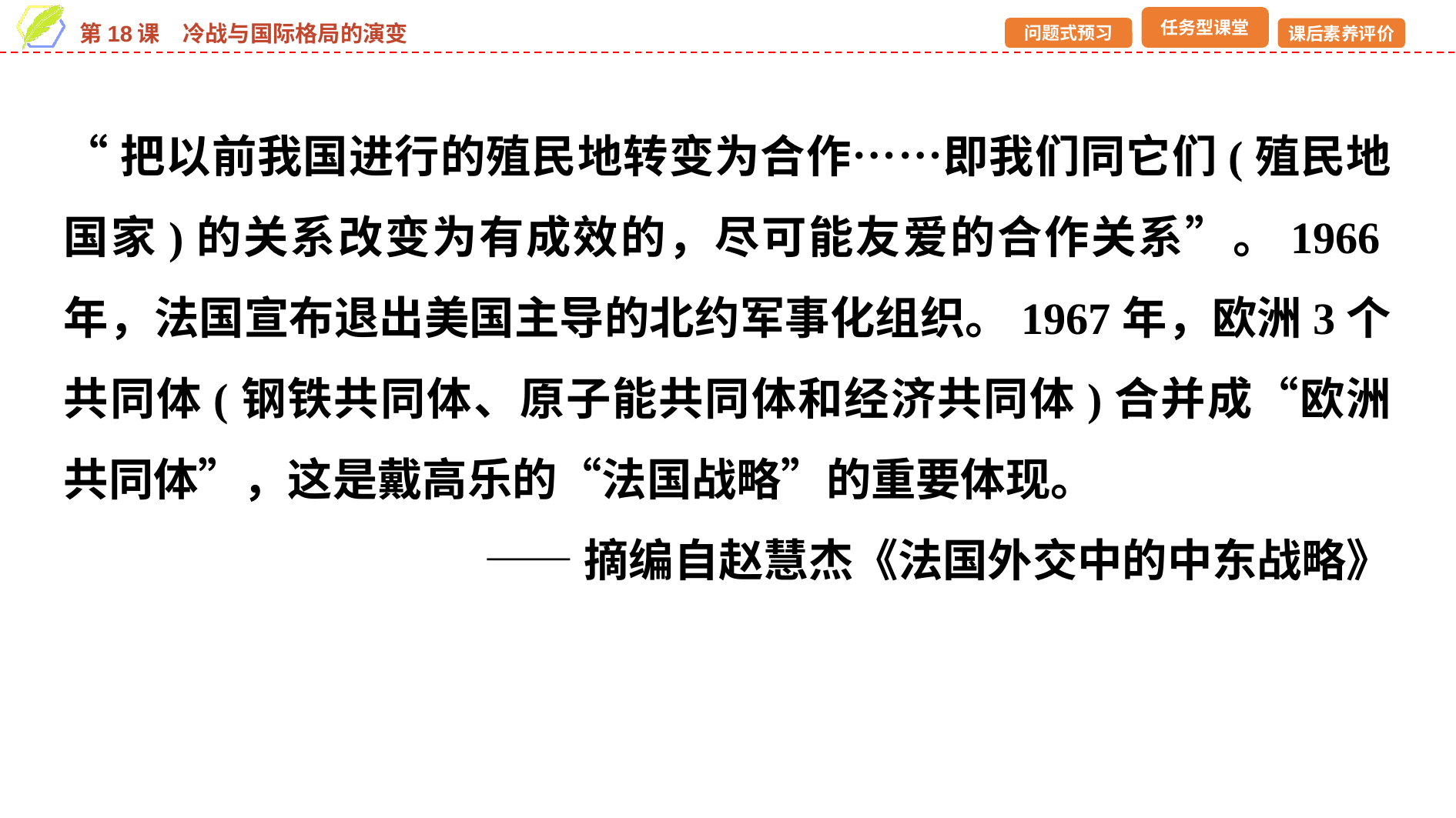

“把以前我国进行的殖民地转变为合作……即我们同它们(殖民地国家)的关系改变为有成效的，尽可能友爱的合作关系”。1966年，法国宣布退出美国主导的北约军事化组织。1967年，欧洲3个共同体(钢铁共同体、原子能共同体和经济共同体)合并成“欧洲共同体”，这是戴高乐的“法国战略”的重要体现。
——摘编自赵慧杰《法国外交中的中东战略》